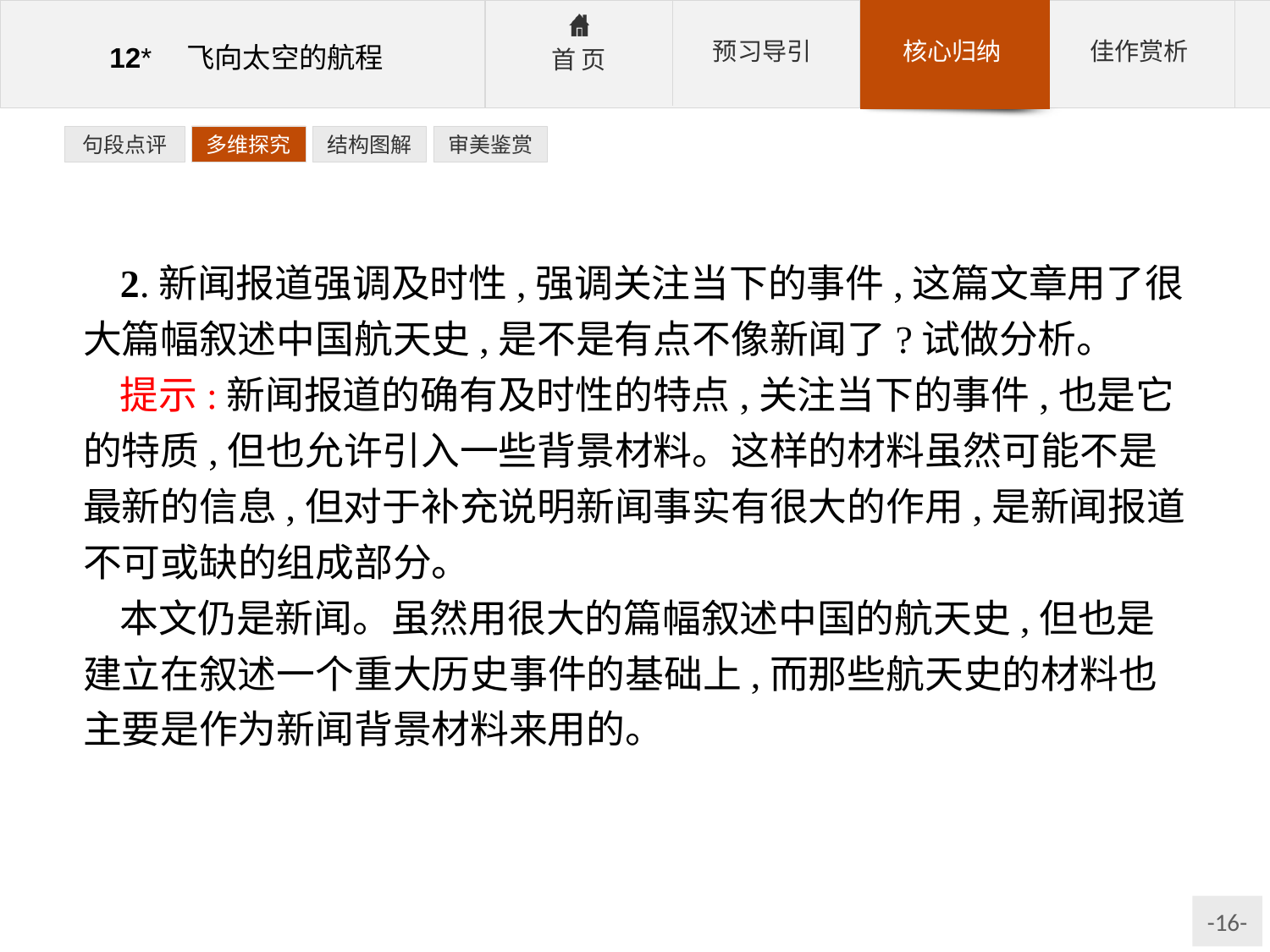

句段点评
多维探究
结构图解
审美鉴赏
2.新闻报道强调及时性,强调关注当下的事件,这篇文章用了很大篇幅叙述中国航天史,是不是有点不像新闻了?试做分析。
提示:新闻报道的确有及时性的特点,关注当下的事件,也是它的特质,但也允许引入一些背景材料。这样的材料虽然可能不是最新的信息,但对于补充说明新闻事实有很大的作用,是新闻报道不可或缺的组成部分。
本文仍是新闻。虽然用很大的篇幅叙述中国的航天史,但也是建立在叙述一个重大历史事件的基础上,而那些航天史的材料也主要是作为新闻背景材料来用的。